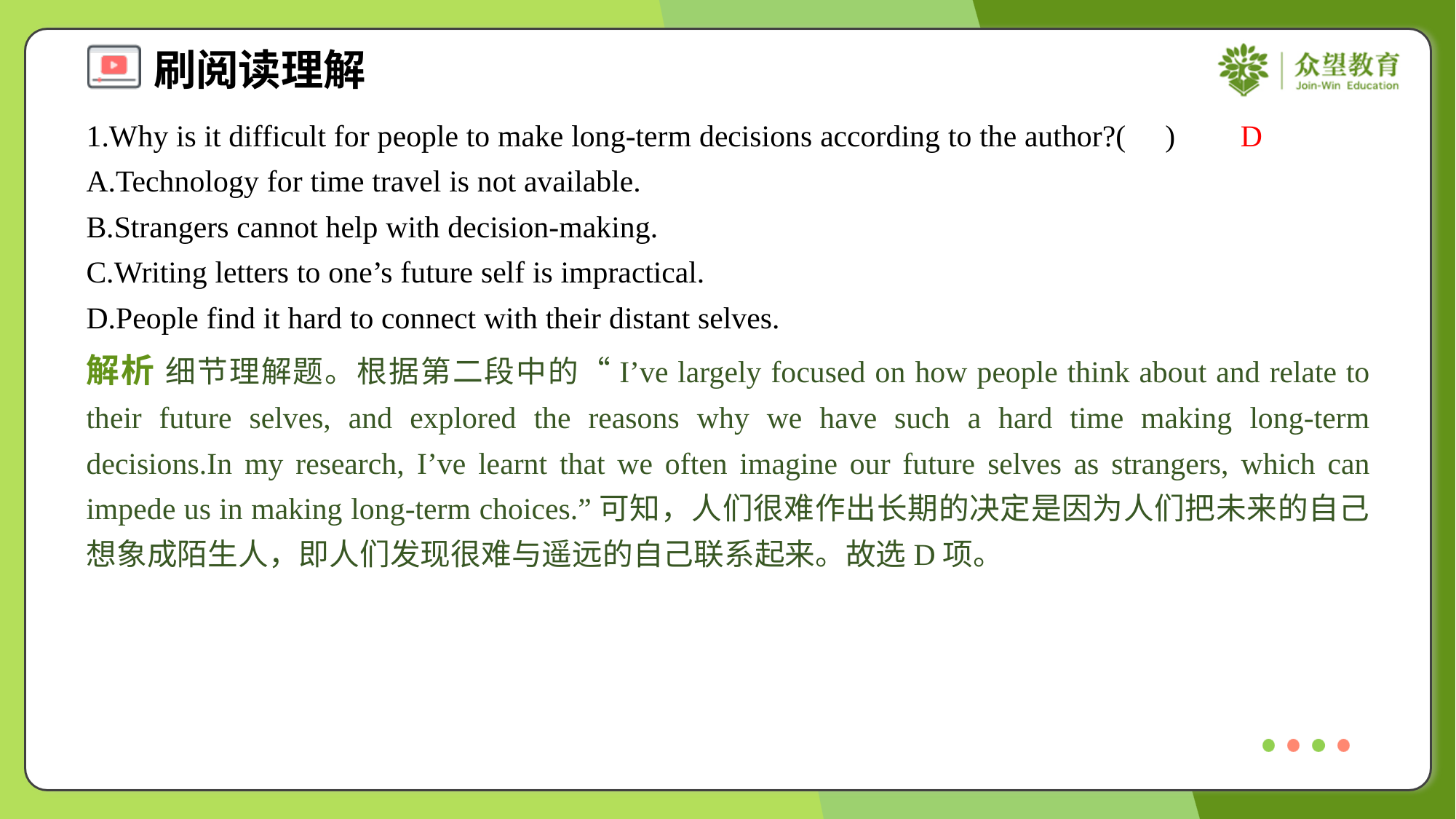

1.Why is it difficult for people to make long-term decisions according to the author?(     )
D
A.Technology for time travel is not available.
B.Strangers cannot help with decision-making.
C.Writing letters to one’s future self is impractical.
D.People find it hard to connect with their distant selves.
解析 细节理解题。根据第二段中的“I’ve largely focused on how people think about and relate to their future selves, and explored the reasons why we have such a hard time making long-term decisions.In my research, I’ve learnt that we often imagine our future selves as strangers, which can impede us in making long-term choices.”可知，人们很难作出长期的决定是因为人们把未来的自己想象成陌生人，即人们发现很难与遥远的自己联系起来。故选D项。